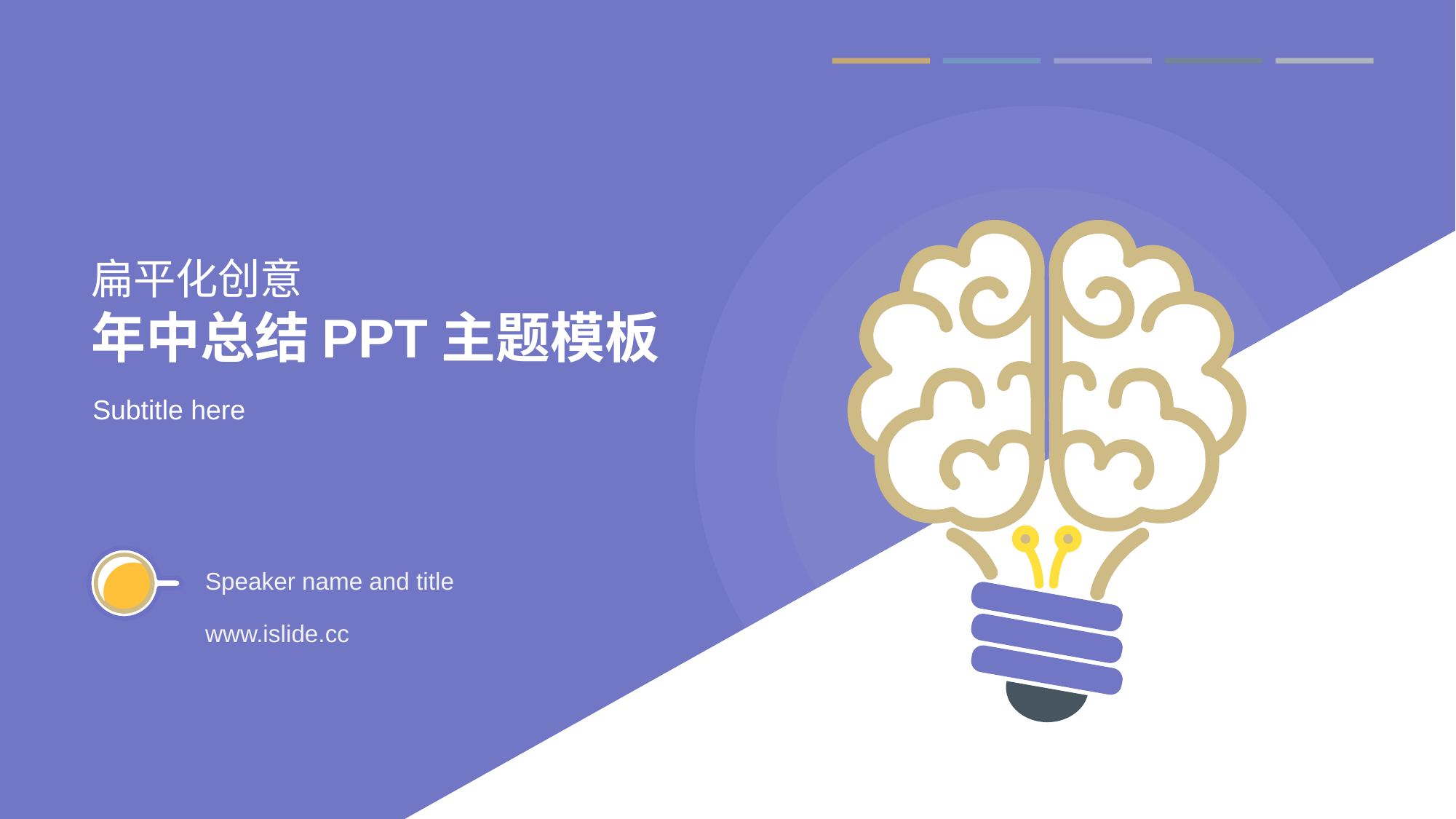

# 扁平化创意 年中总结PPT主题模板
Subtitle here

Speaker name and title
www.islide.cc